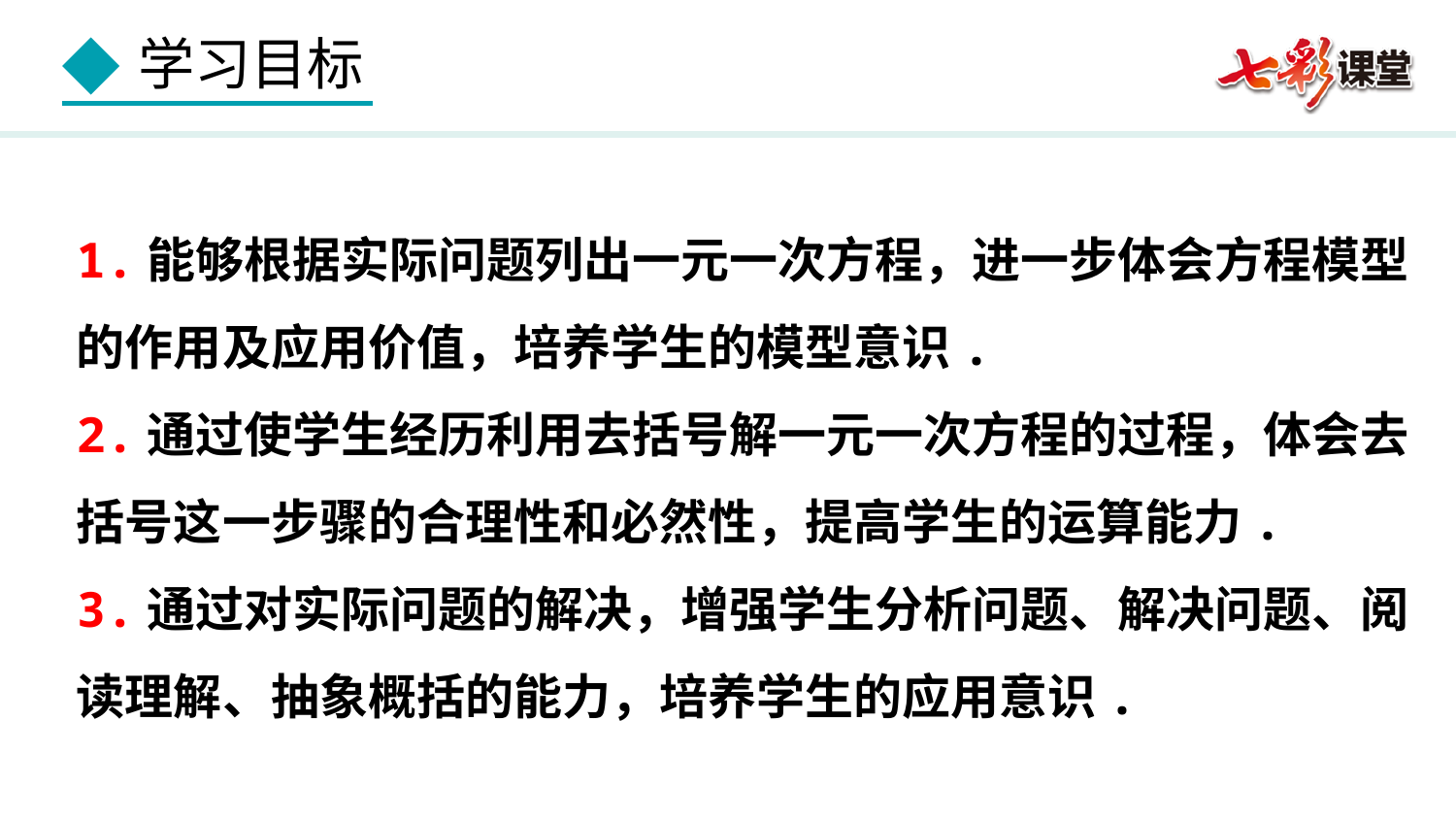

1.能够根据实际问题列出一元一次方程，进一步体会方程模型的作用及应用价值，培养学生的模型意识.
2.通过使学生经历利用去括号解一元一次方程的过程，体会去括号这一步骤的合理性和必然性，提高学生的运算能力.
3.通过对实际问题的解决，增强学生分析问题、解决问题、阅读理解、抽象概括的能力，培养学生的应用意识.